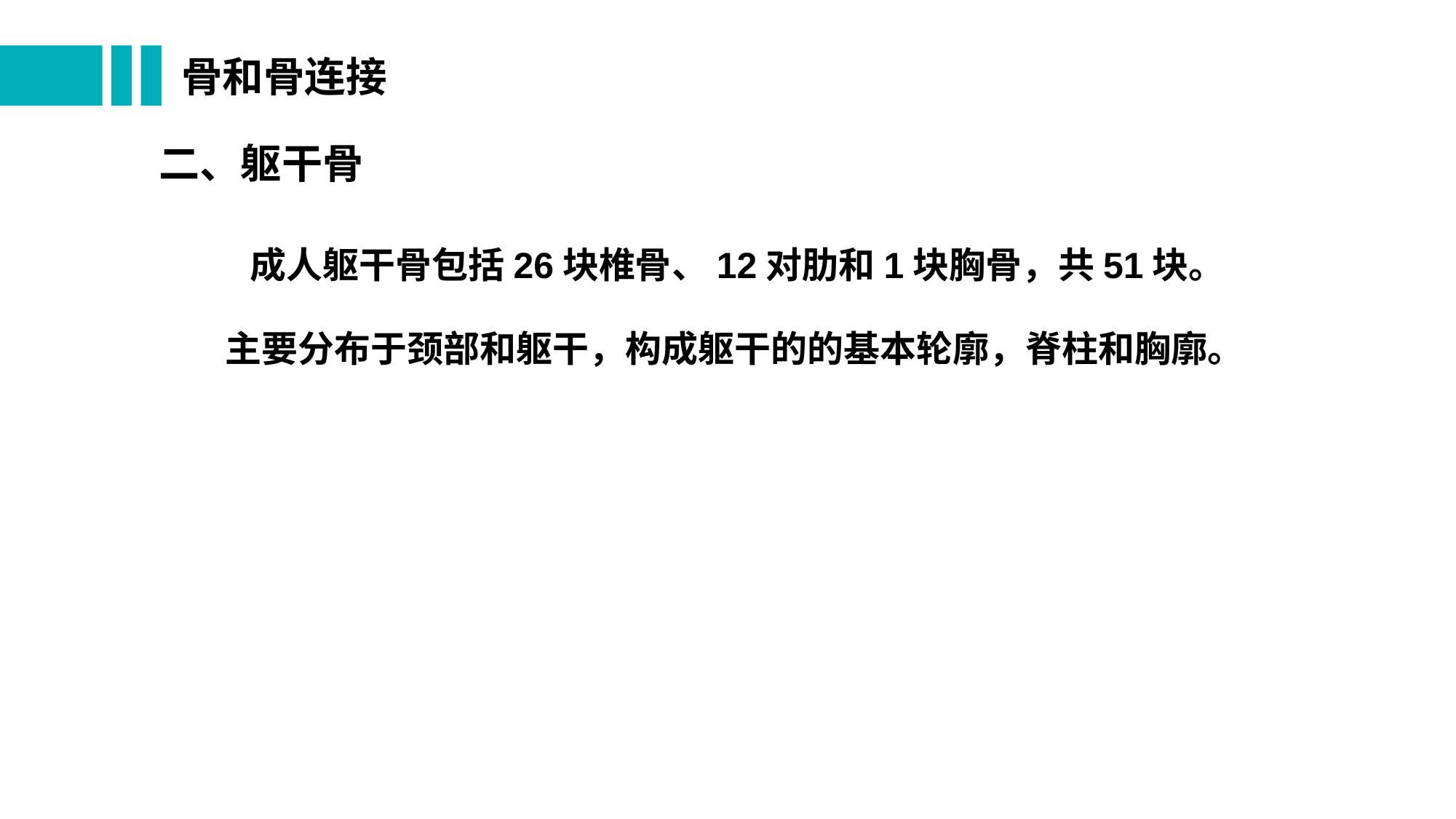

# 骨和骨连接
二、躯干骨
      成人躯干骨包括26块椎骨、12对肋和1块胸骨，共51块。
   主要分布于颈部和躯干，构成躯干的的基本轮廓，脊柱和胸廓。